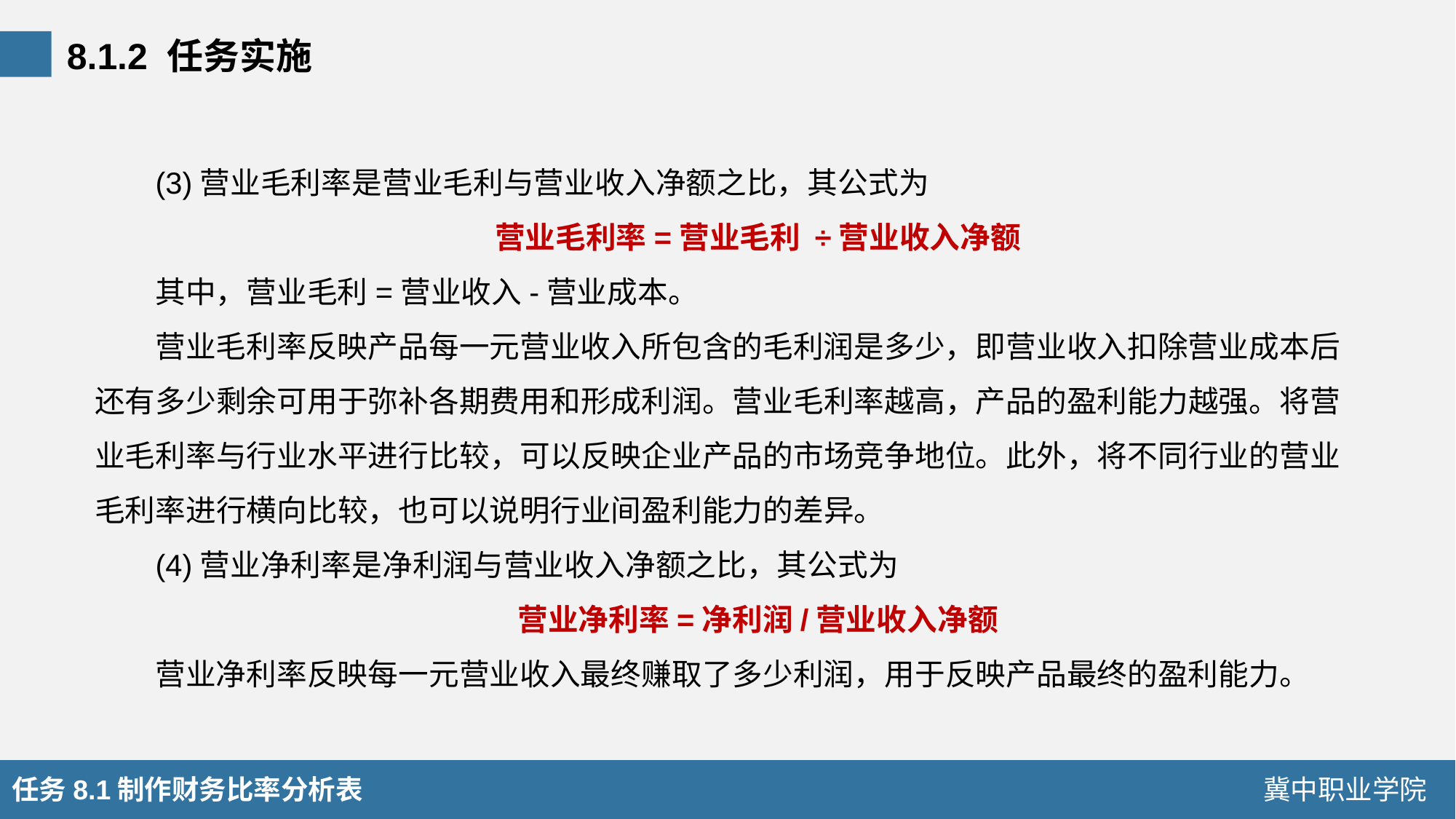

8.1.2 任务实施
(3)营业毛利率是营业毛利与营业收入净额之比，其公式为
营业毛利率=营业毛利 ÷营业收入净额
其中，营业毛利=营业收入-营业成本。
营业毛利率反映产品每一元营业收入所包含的毛利润是多少，即营业收入扣除营业成本后还有多少剩余可用于弥补各期费用和形成利润。营业毛利率越高，产品的盈利能力越强。将营业毛利率与行业水平进行比较，可以反映企业产品的市场竞争地位。此外，将不同行业的营业毛利率进行横向比较，也可以说明行业间盈利能力的差异。
(4)营业净利率是净利润与营业收入净额之比，其公式为
营业净利率=净利润/营业收入净额
营业净利率反映每一元营业收入最终赚取了多少利润，用于反映产品最终的盈利能力。

任务8.1制作财务比率分析表
冀中职业学院